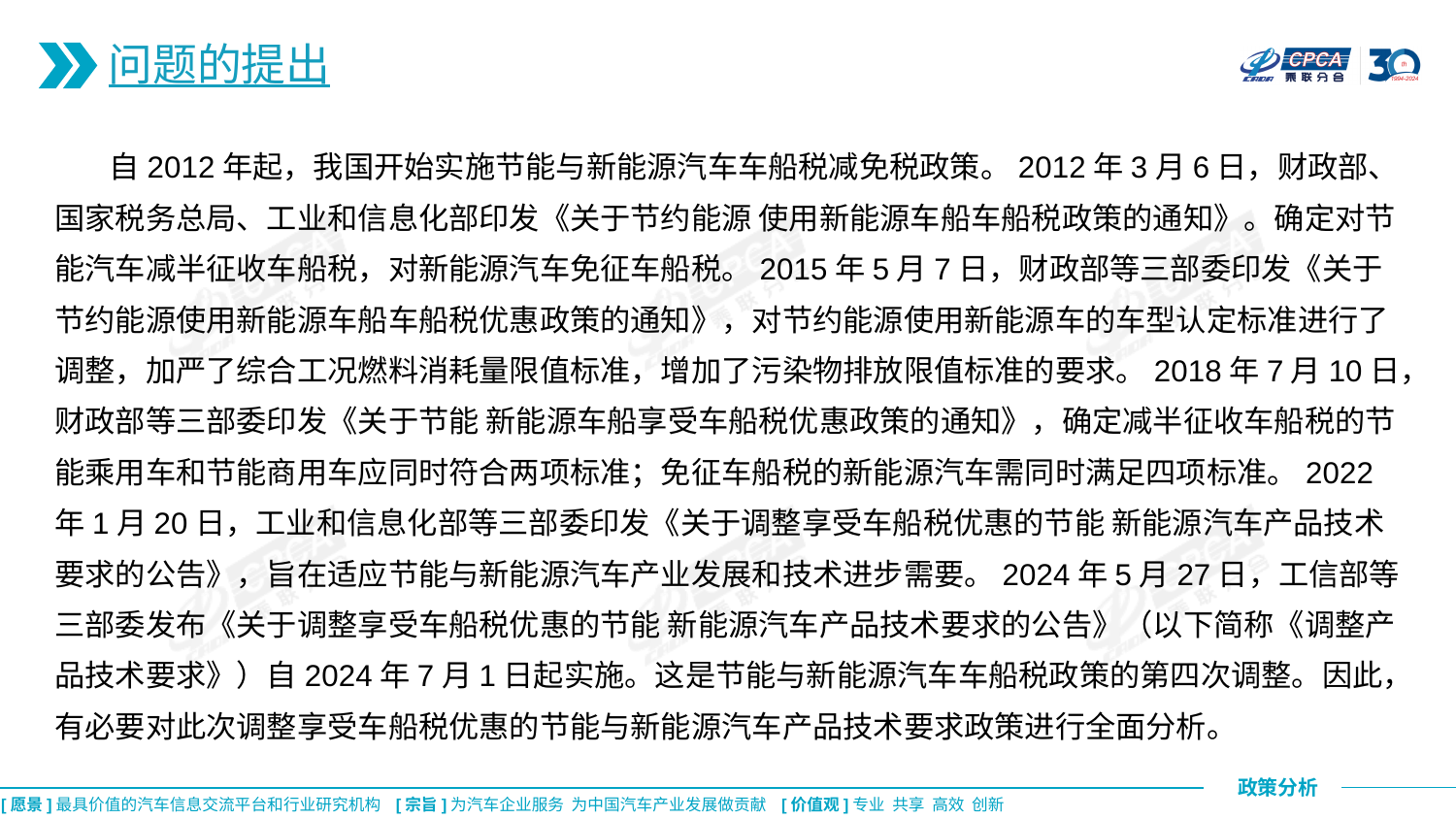

问题的提出
       自2012年起，我国开始实施节能与新能源汽车车船税减免税政策。2012年3月6日，财政部、国家税务总局、工业和信息化部印发《关于节约能源 使用新能源车船车船税政策的通知》。确定对节能汽车减半征收车船税，对新能源汽车免征车船税。2015年5月7日，财政部等三部委印发《关于节约能源使用新能源车船车船税优惠政策的通知》，对节约能源使用新能源车的车型认定标准进行了调整，加严了综合工况燃料消耗量限值标准，增加了污染物排放限值标准的要求。2018年7月10日，财政部等三部委印发《关于节能 新能源车船享受车船税优惠政策的通知》，确定减半征收车船税的节能乘用车和节能商用车应同时符合两项标准；免征车船税的新能源汽车需同时满足四项标准。2022年1月20日，工业和信息化部等三部委印发《关于调整享受车船税优惠的节能 新能源汽车产品技术要求的公告》，旨在适应节能与新能源汽车产业发展和技术进步需要。2024年5月27日，工信部等三部委发布《关于调整享受车船税优惠的节能 新能源汽车产品技术要求的公告》（以下简称《调整产品技术要求》）自2024年7月1日起实施。这是节能与新能源汽车车船税政策的第四次调整。因此，有必要对此次调整享受车船税优惠的节能与新能源汽车产品技术要求政策进行全面分析。